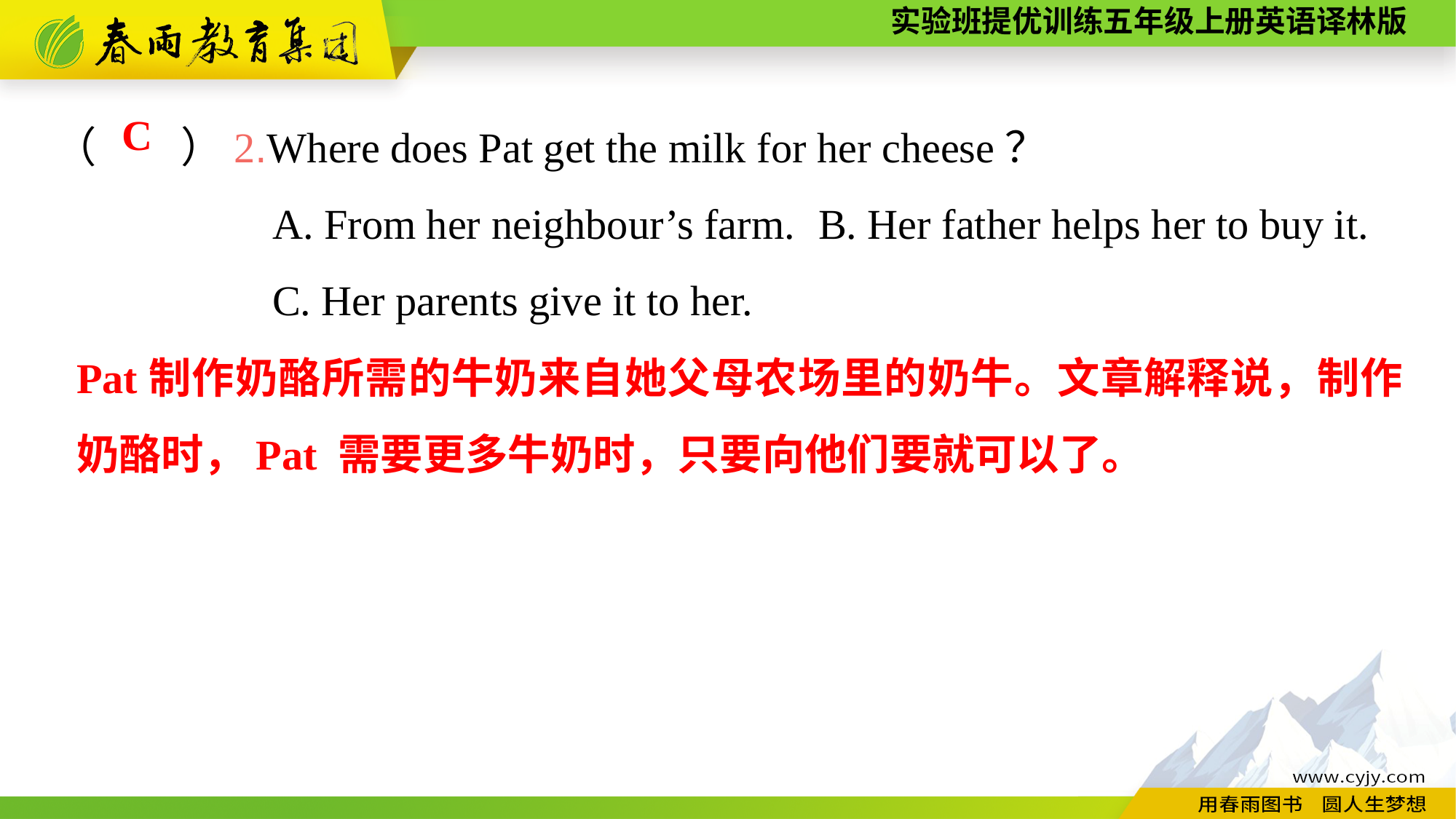

（　　）2.Where does Pat get the milk for her cheese？
		A. From her neighbour’s farm.	B. Her father helps her to buy it.
		C. Her parents give it to her.
C
Pat制作奶酪所需的牛奶来自她父母农场里的奶牛。文章解释说，制作奶酪时，Pat 需要更多牛奶时，只要向他们要就可以了。